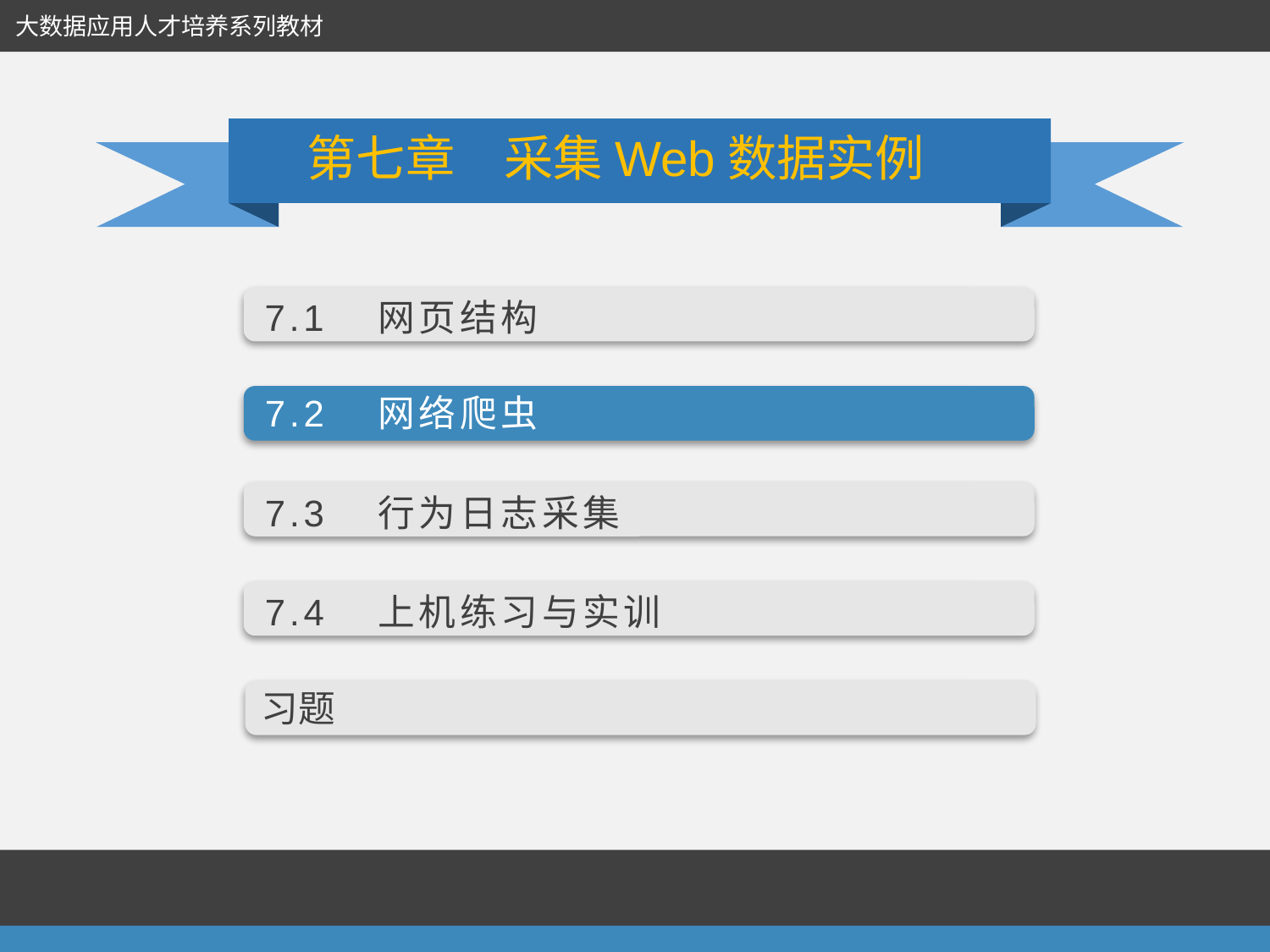

大数据应用人才培养系列教材

第七章　采集Web数据实例

7.1　网页结构
7.2　网络爬虫

7.3　行为日志采集

7.4　上机练习与实训
习题